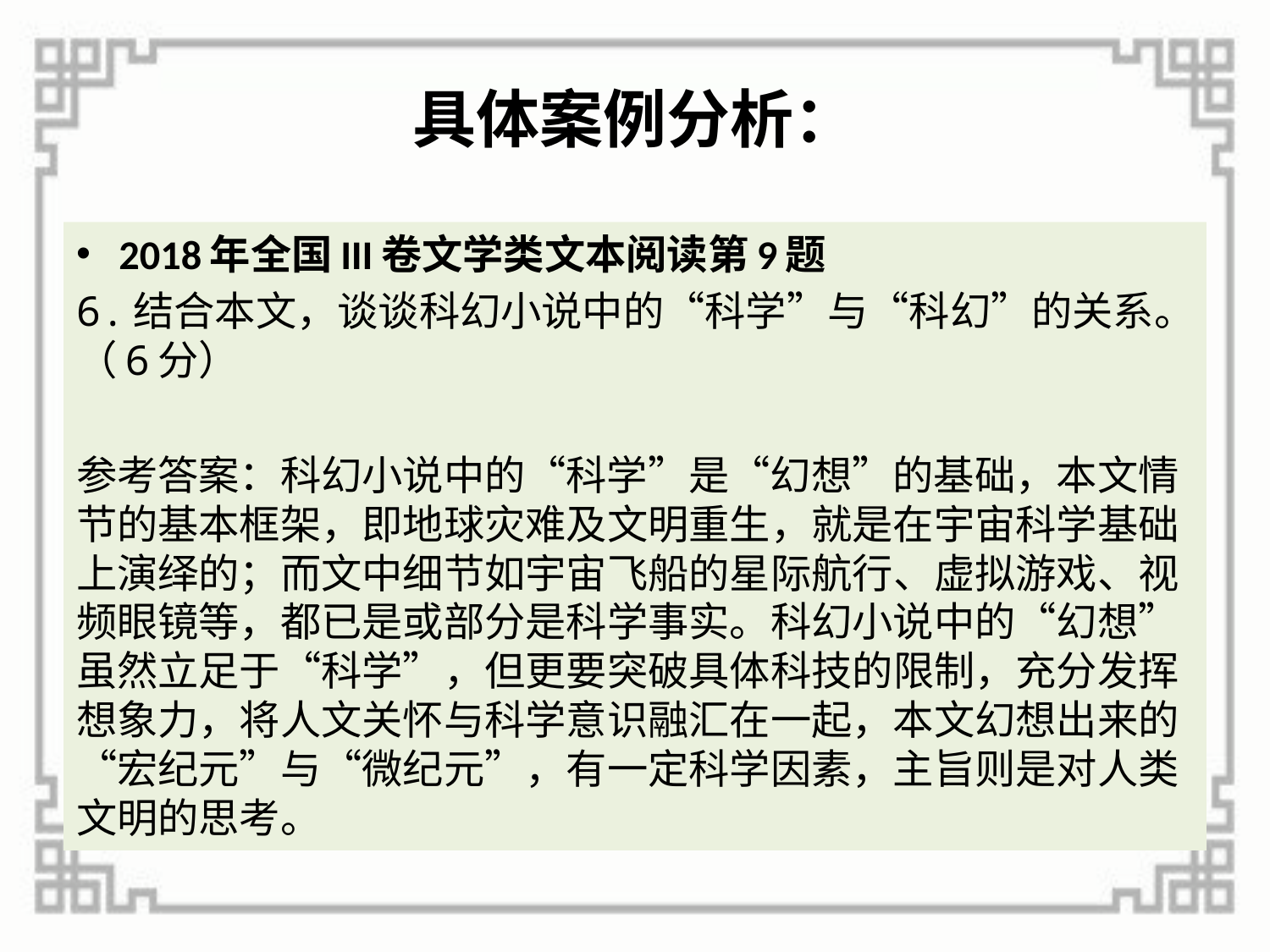

# 具体案例分析：
2018年全国III卷文学类文本阅读第9题
6.结合本文，谈谈科幻小说中的“科学”与“科幻”的关系。（6分）

参考答案：科幻小说中的“科学”是“幻想”的基础，本文情节的基本框架，即地球灾难及文明重生，就是在宇宙科学基础上演绎的；而文中细节如宇宙飞船的星际航行、虚拟游戏、视频眼镜等，都已是或部分是科学事实。科幻小说中的“幻想”虽然立足于“科学”，但更要突破具体科技的限制，充分发挥想象力，将人文关怀与科学意识融汇在一起，本文幻想出来的“宏纪元”与“微纪元”，有一定科学因素，主旨则是对人类文明的思考。